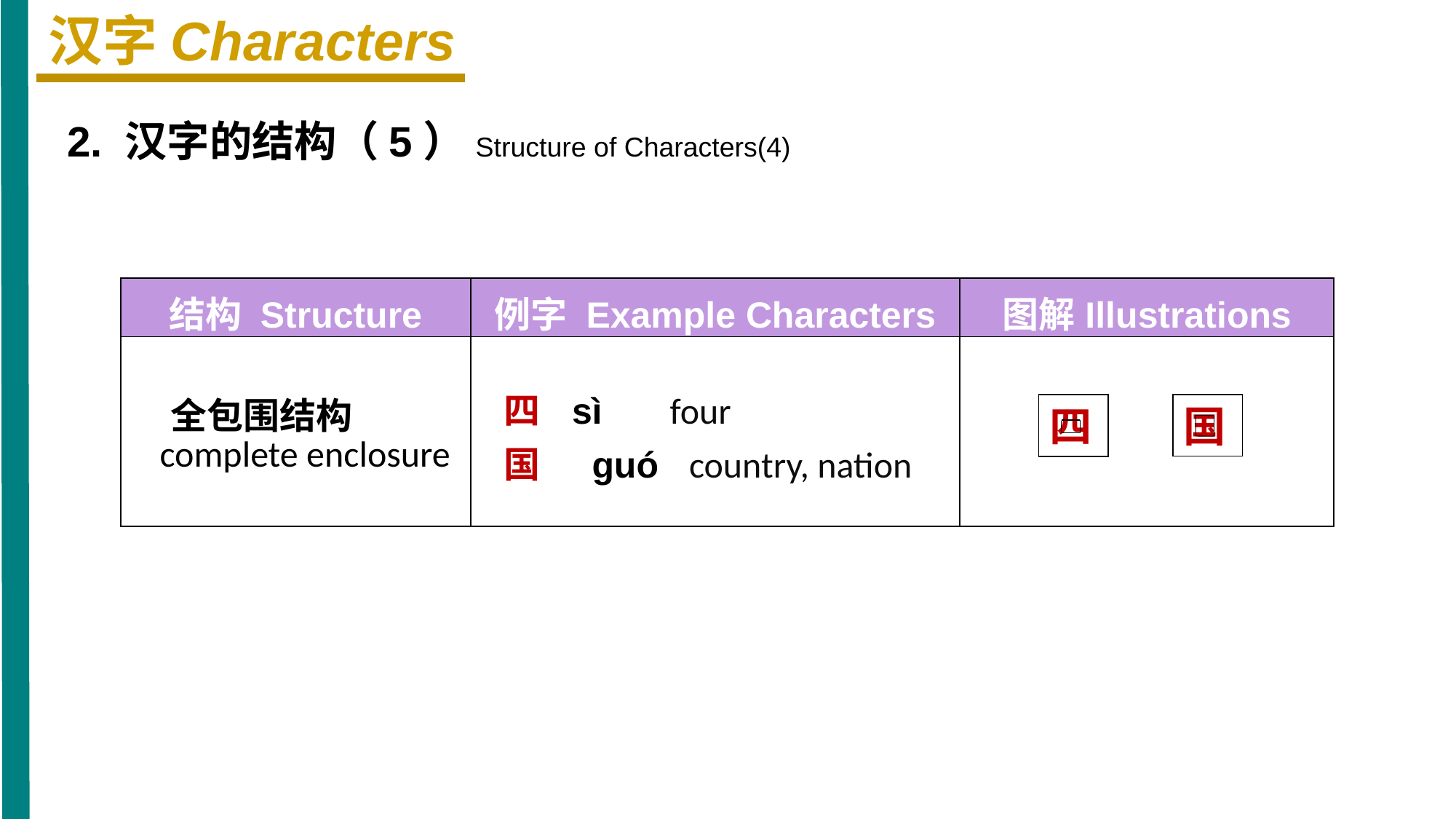

汉字Characters
2. 汉字的结构（5）Structure of Characters(4)

| 结构 Structure | 例字 Example Characters | 图解Illustrations |
| --- | --- | --- |
| 全包围结构 complete enclosure | 四 sì four 国 ɡuó country, nation |  |
国
四